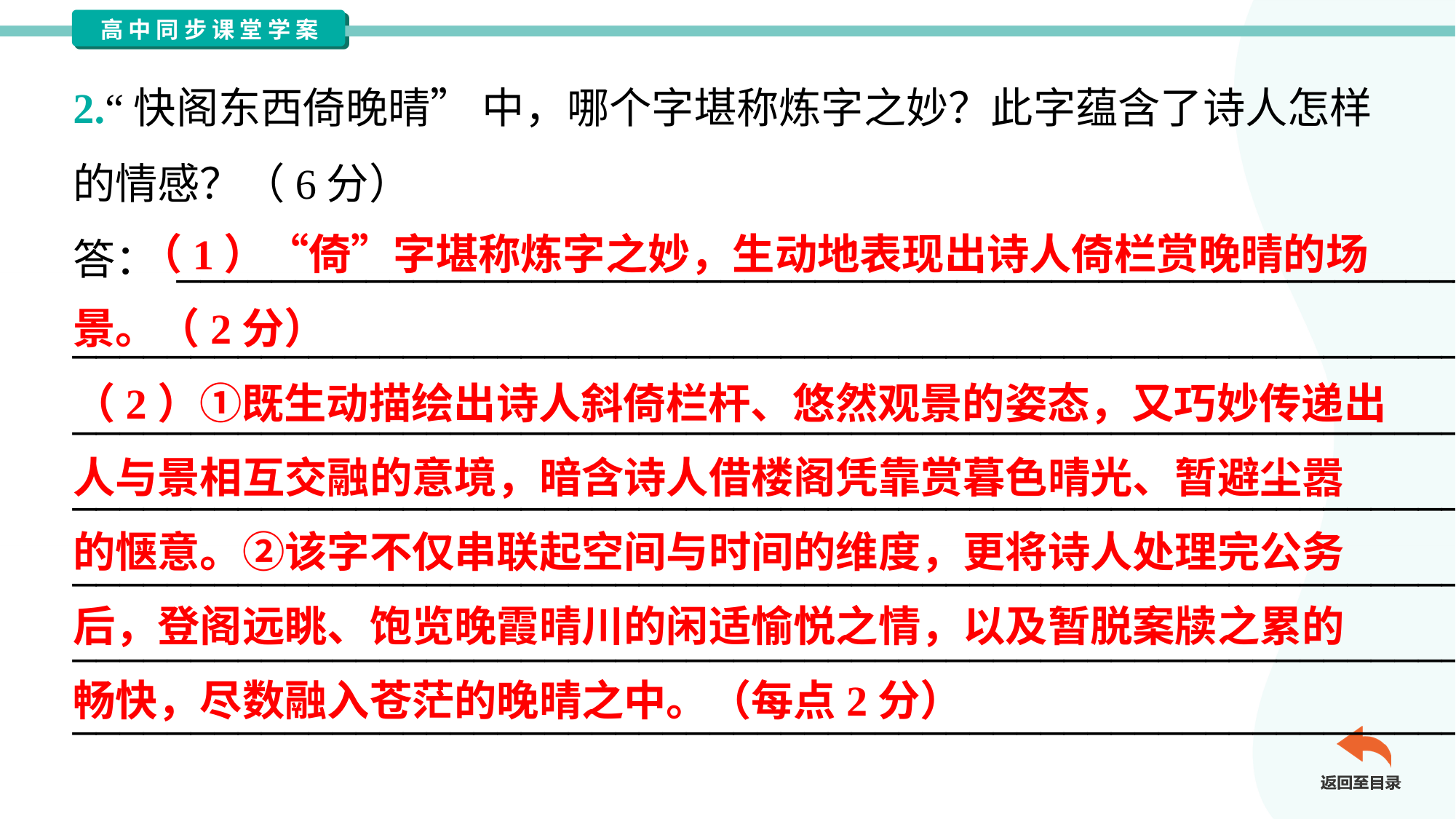

2.“快阁东西倚晚晴” 中，哪个字堪称炼字之妙？此字蕴含了诗人怎样
的情感？（6分）
答： ________________________________________________________
_____________________________________________________________
_____________________________________________________________
_____________________________________________________________
_____________________________________________________________
_____________________________________________________________
_____________________________________________________________
      （1）“倚”字堪称炼字之妙，生动地表现出诗人倚栏赏晚晴的场
景。（2分）
（2）①既生动描绘出诗人斜倚栏杆、悠然观景的姿态，又巧妙传递出
人与景相互交融的意境，暗含诗人借楼阁凭靠赏暮色晴光、暂避尘嚣
的惬意。②该字不仅串联起空间与时间的维度，更将诗人处理完公务
后，登阁远眺、饱览晚霞晴川的闲适愉悦之情，以及暂脱案牍之累的
畅快，尽数融入苍茫的晚晴之中。（每点2分）